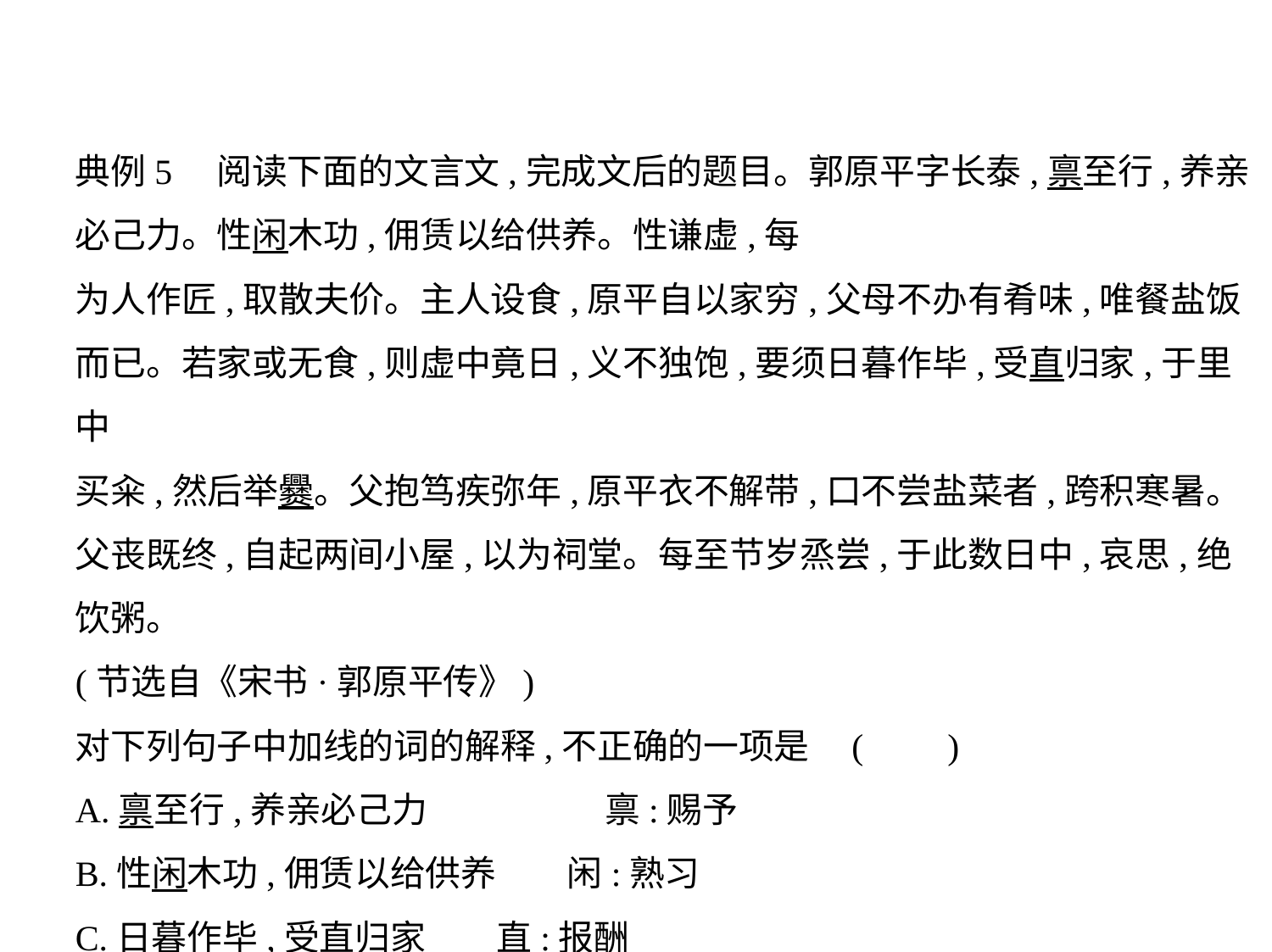

典例5　阅读下面的文言文,完成文后的题目。郭原平字长泰,禀至行,养亲必己力。性闲木功,佣赁以给供养。性谦虚,每
为人作匠,取散夫价。主人设食,原平自以家穷,父母不办有肴味,唯餐盐饭
而已。若家或无食,则虚中竟日,义不独饱,要须日暮作毕,受直归家,于里中
买籴,然后举爨。父抱笃疾弥年,原平衣不解带,口不尝盐菜者,跨积寒暑。
父丧既终,自起两间小屋,以为祠堂。每至节岁烝尝,于此数日中,哀思,绝饮粥。
(节选自《宋书·郭原平传》)
对下列句子中加线的词的解释,不正确的一项是 (　    )
A.禀至行,养亲必己力　　　　　禀:赐予
B.性闲木功,佣赁以给供养　　闲:熟习
C.日暮作毕,受直归家　　直:报酬
D.于里中买籴,然后举爨　　爨:做饭